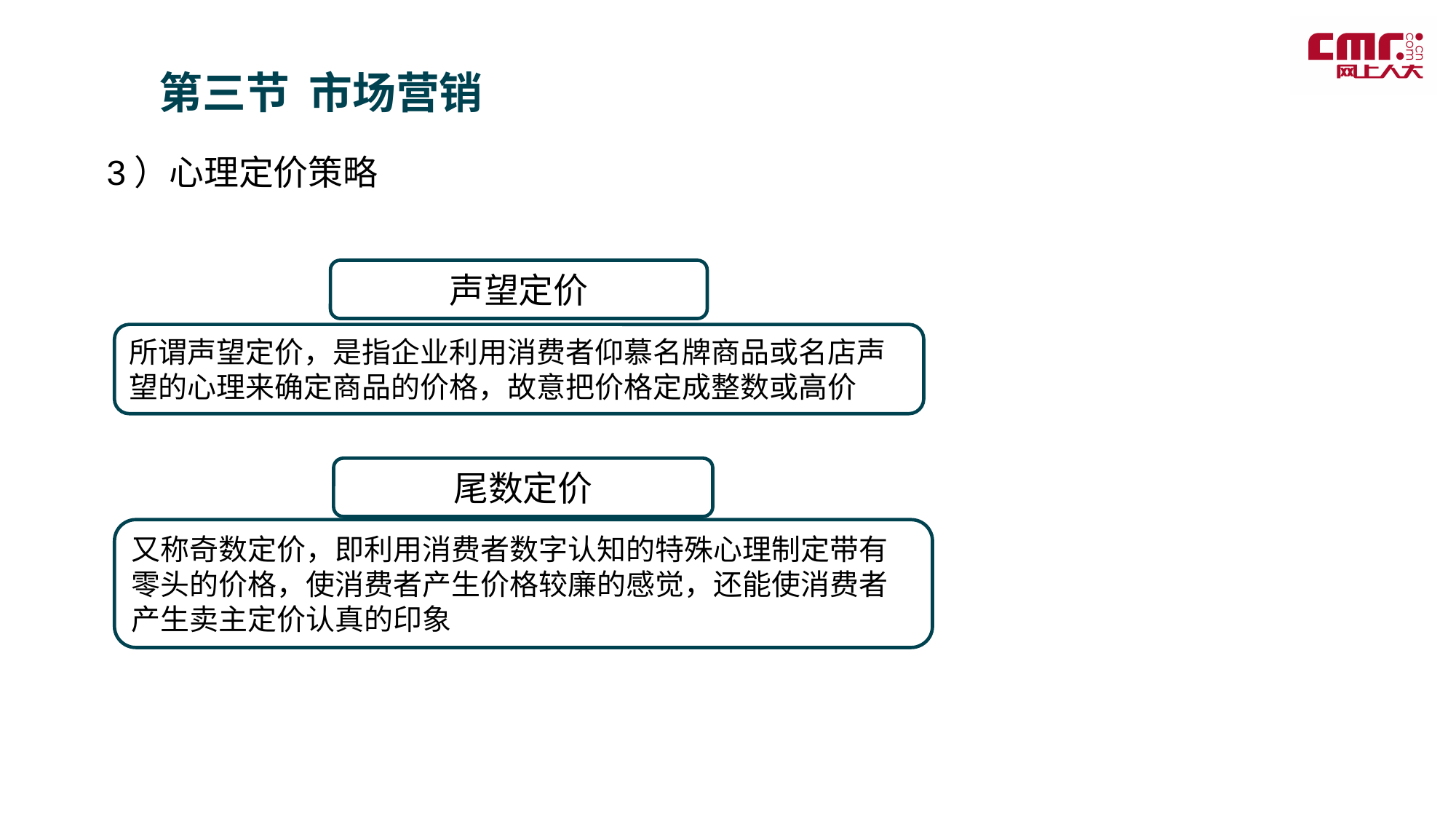

第三节  市场营销
3）心理定价策略

声望定价
所谓声望定价，是指企业利用消费者仰慕名牌商品或名店声望的心理来确定商品的价格，故意把价格定成整数或高价
尾数定价
又称奇数定价，即利用消费者数字认知的特殊心理制定带有零头的价格，使消费者产生价格较廉的感觉，还能使消费者产生卖主定价认真的印象